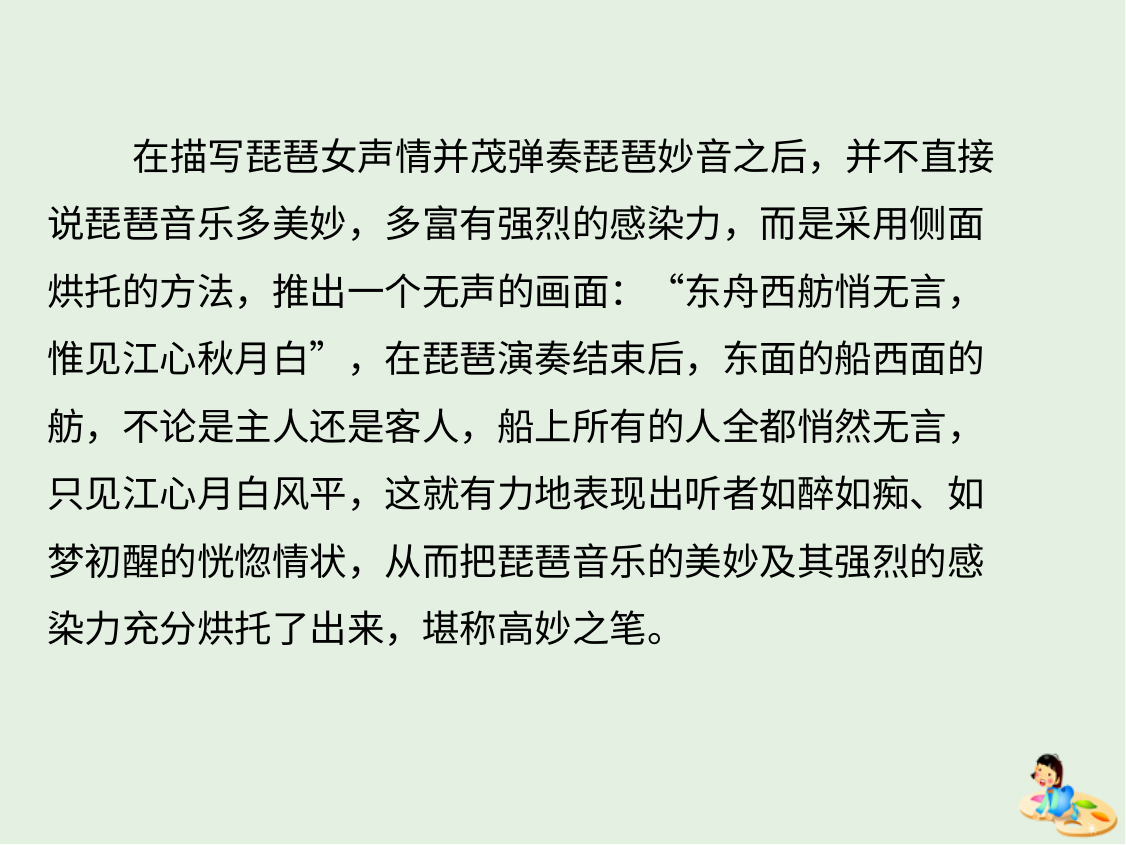

在描写琵琶女声情并茂弹奏琵琶妙音之后，并不直接说琵琶音乐多美妙，多富有强烈的感染力，而是采用侧面烘托的方法，推出一个无声的画面：“东舟西舫悄无言，惟见江心秋月白”，在琵琶演奏结束后，东面的船西面的舫，不论是主人还是客人，船上所有的人全都悄然无言，只见江心月白风平，这就有力地表现出听者如醉如痴、如梦初醒的恍惚情状，从而把琵琶音乐的美妙及其强烈的感染力充分烘托了出来，堪称高妙之笔。